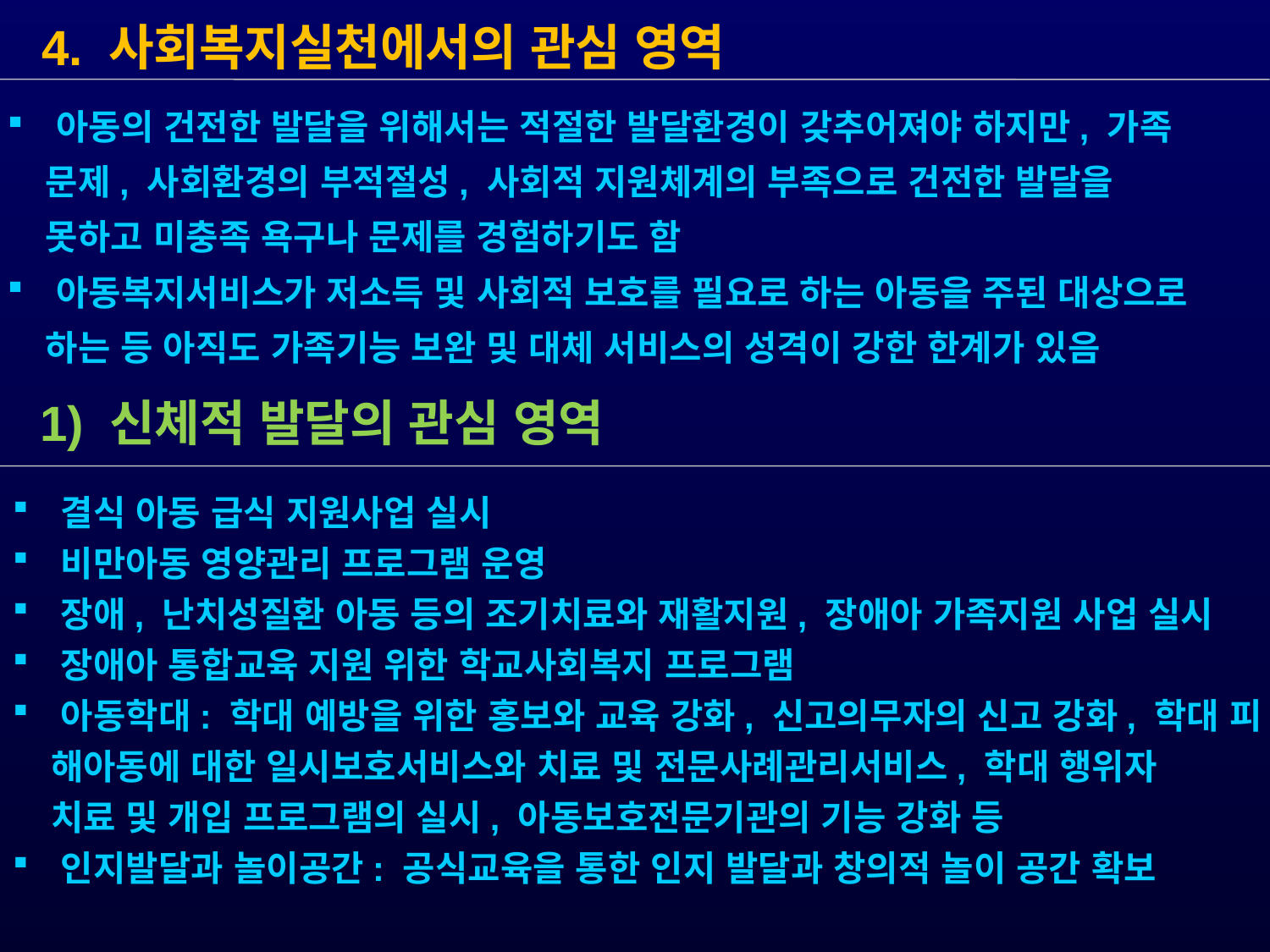

4. 사회복지실천에서의 관심 영역

 결식 아동 급식 지원사업 실시
 비만아동 영양관리 프로그램 운영
 장애, 난치성질환 아동 등의 조기치료와 재활지원, 장애아 가족지원 사업 실시
 장애아 통합교육 지원 위한 학교사회복지 프로그램
 아동학대: 학대 예방을 위한 홍보와 교육 강화, 신고의무자의 신고 강화, 학대 피
   해아동에 대한 일시보호서비스와 치료 및 전문사례관리서비스, 학대 행위자
   치료 및 개입 프로그램의 실시, 아동보호전문기관의 기능 강화 등
 인지발달과 놀이공간: 공식교육을 통한 인지 발달과 창의적 놀이 공간 확보
  1) 신체적 발달의 관심 영역

 아동의 건전한 발달을 위해서는 적절한 발달환경이 갖추어져야 하지만, 가족
   문제, 사회환경의 부적절성, 사회적 지원체계의 부족으로 건전한 발달을
   못하고 미충족 욕구나 문제를 경험하기도 함
 아동복지서비스가 저소득 및 사회적 보호를 필요로 하는 아동을 주된 대상으로
   하는 등 아직도 가족기능 보완 및 대체 서비스의 성격이 강한 한계가 있음